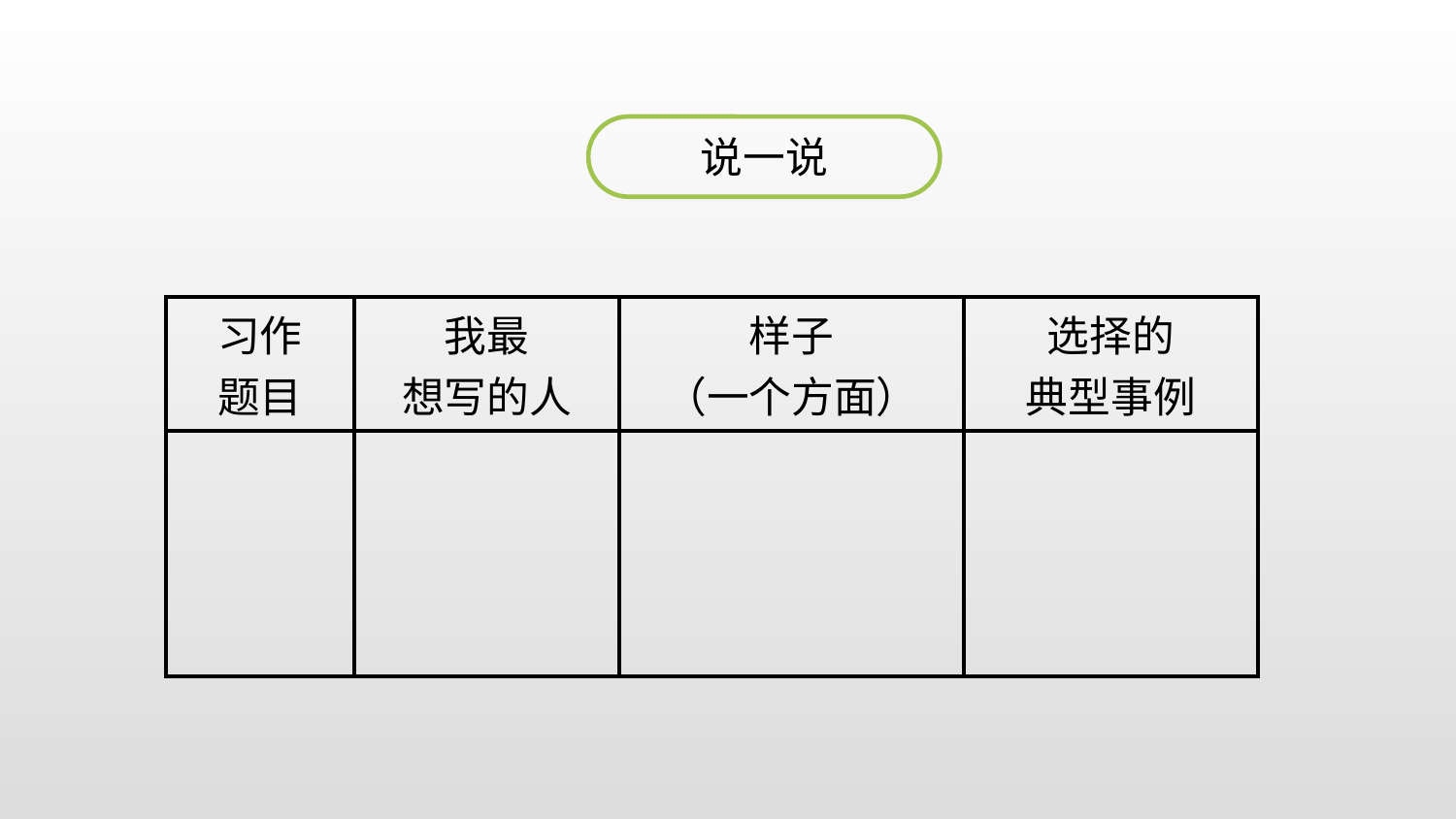

说一说
| 习作 题目 | 我最 想写的人 | 样子 （一个方面） | 选择的 典型事例 |
| --- | --- | --- | --- |
|  |  |  |  |